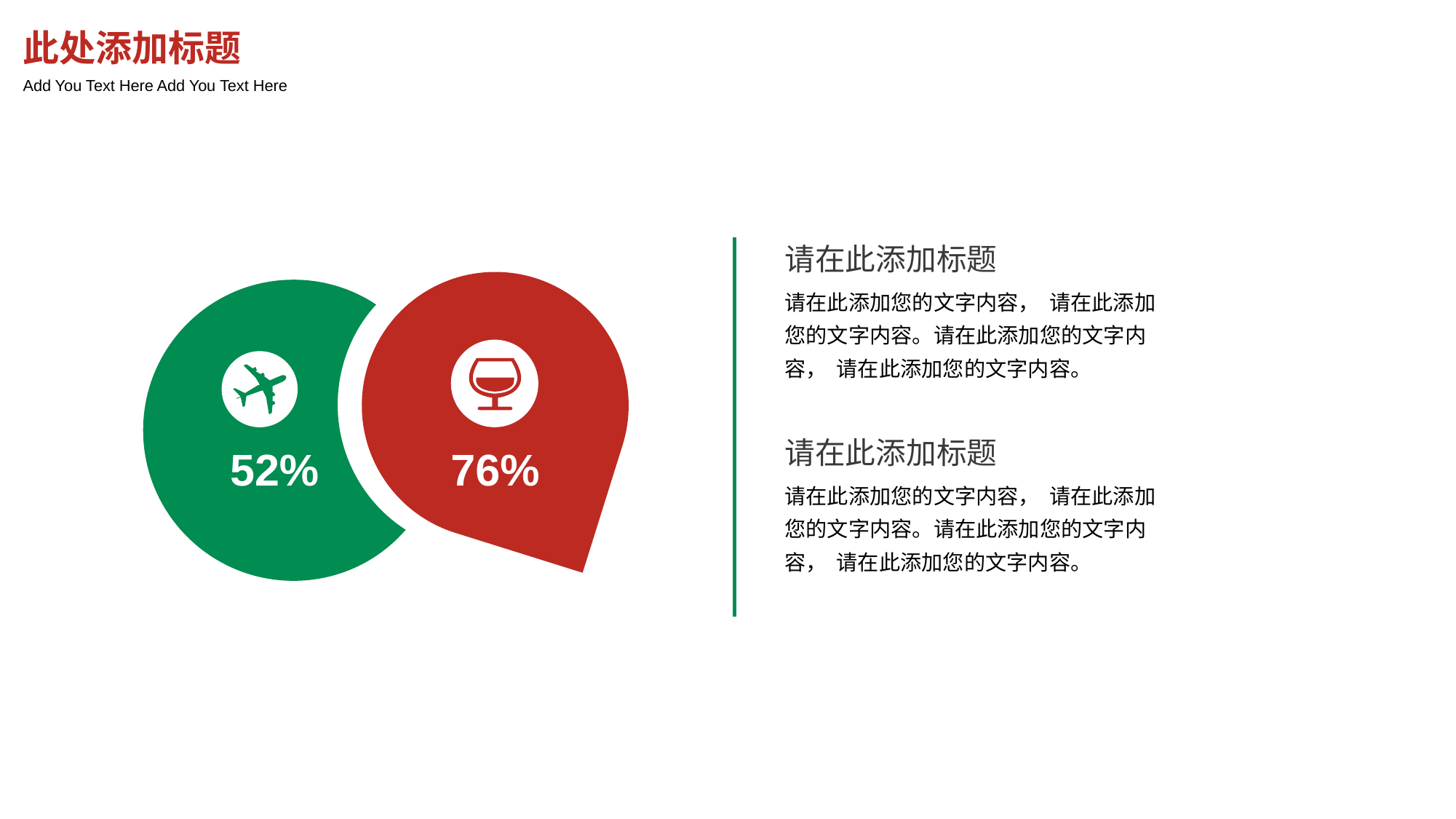

此处添加标题
Add You Text Here Add You Text Here
请在此添加标题

请在此添加您的文字内容，  请在此添加您的文字内容。请在此添加您的文字内容，  请在此添加您的文字内容。

请在此添加标题
52%
76%
请在此添加您的文字内容，  请在此添加您的文字内容。请在此添加您的文字内容，  请在此添加您的文字内容。